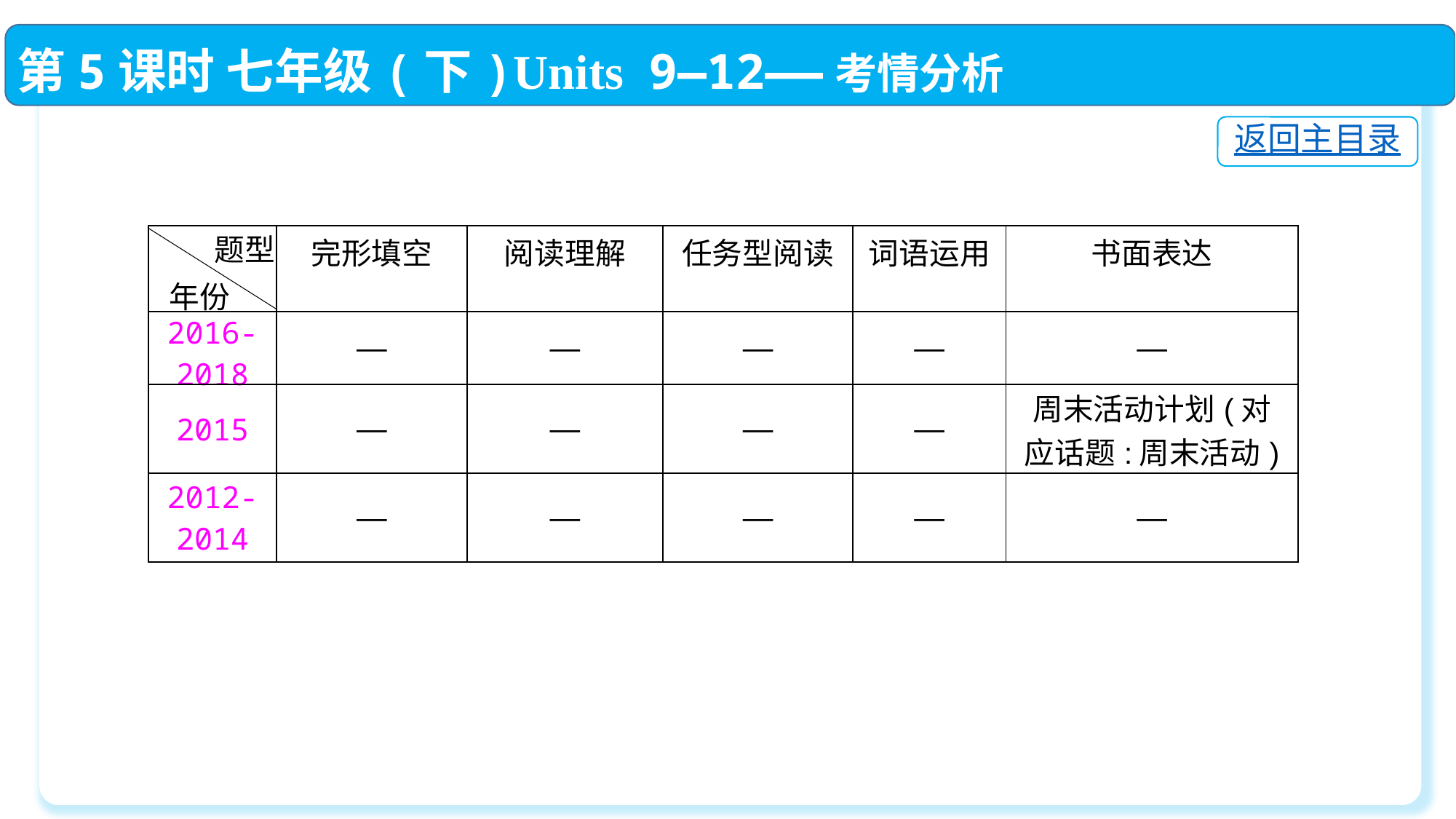

第5课时 七年级(下)Units  9—12——考情分析

返回主目录
题型
|  | 完形填空 | 阅读理解 | 任务型阅读 | 词语运用 | 书面表达 |
| --- | --- | --- | --- | --- | --- |
| 2016-2018 | — | — | — | — | — |
| 2015 | — | — | — | — | 周末活动计划(对 应话题:周末活动) |
| 2012-2014 | — | — | — | — | — |
年份